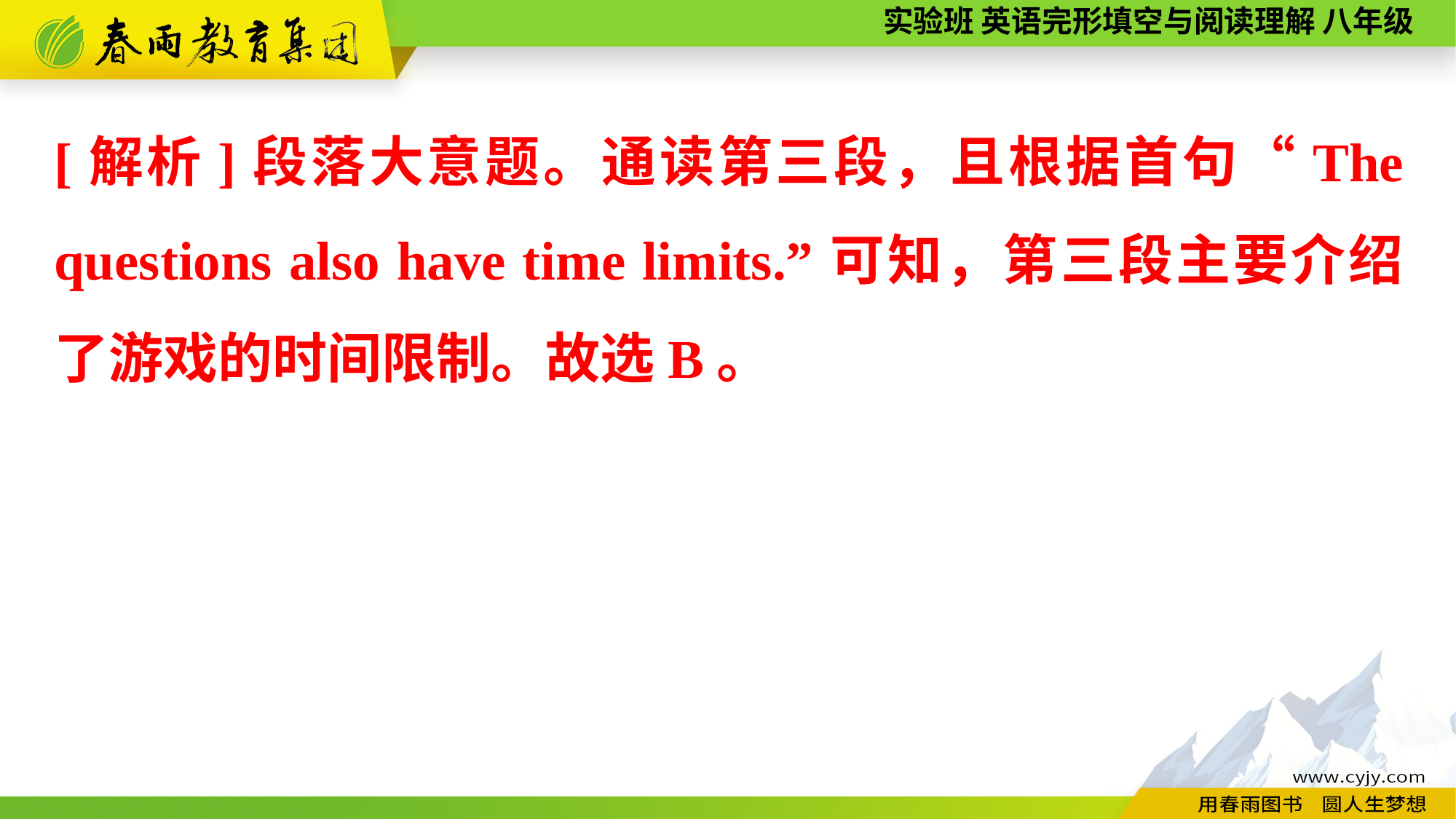

[解析]段落大意题。通读第三段，且根据首句“The questions also have time limits.”可知，第三段主要介绍了游戏的时间限制。故选B。